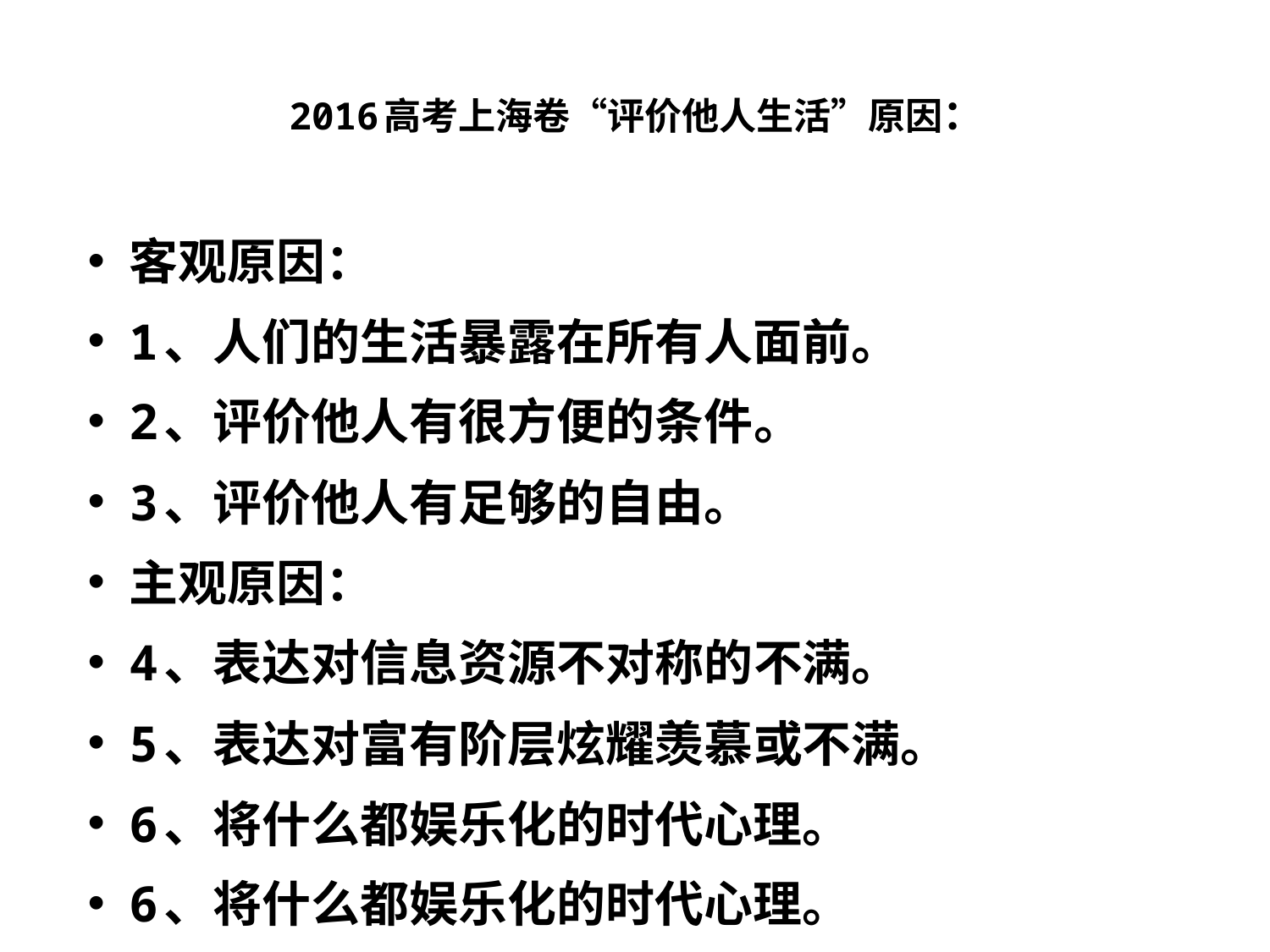

# 2016高考上海卷“评价他人生活”原因：
客观原因：
1、人们的生活暴露在所有人面前。
2、评价他人有很方便的条件。
3、评价他人有足够的自由。
主观原因：
4、表达对信息资源不对称的不满。
5、表达对富有阶层炫耀羡慕或不满。
6、将什么都娱乐化的时代心理。
6、将什么都娱乐化的时代心理。